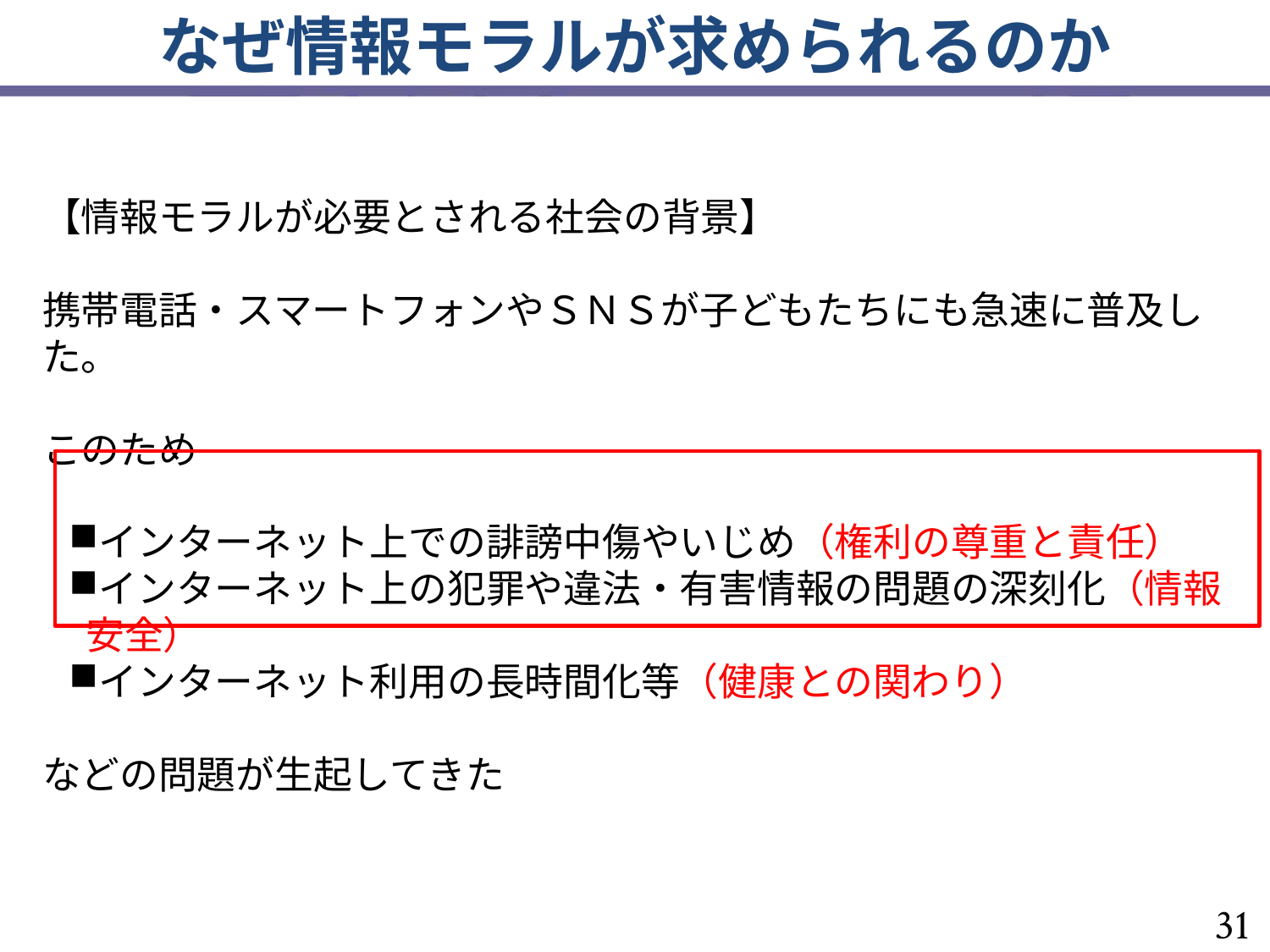

なぜ情報モラルが求められるのか
【情報モラルが必要とされる社会の背景】

携帯電話・スマートフォンやＳＮＳが子どもたちにも急速に普及した。

このため

インターネット上での誹謗中傷やいじめ（権利の尊重と責任）
インターネット上の犯罪や違法・有害情報の問題の深刻化（情報安全）
インターネット利用の長時間化等（健康との関わり）

などの問題が生起してきた

31